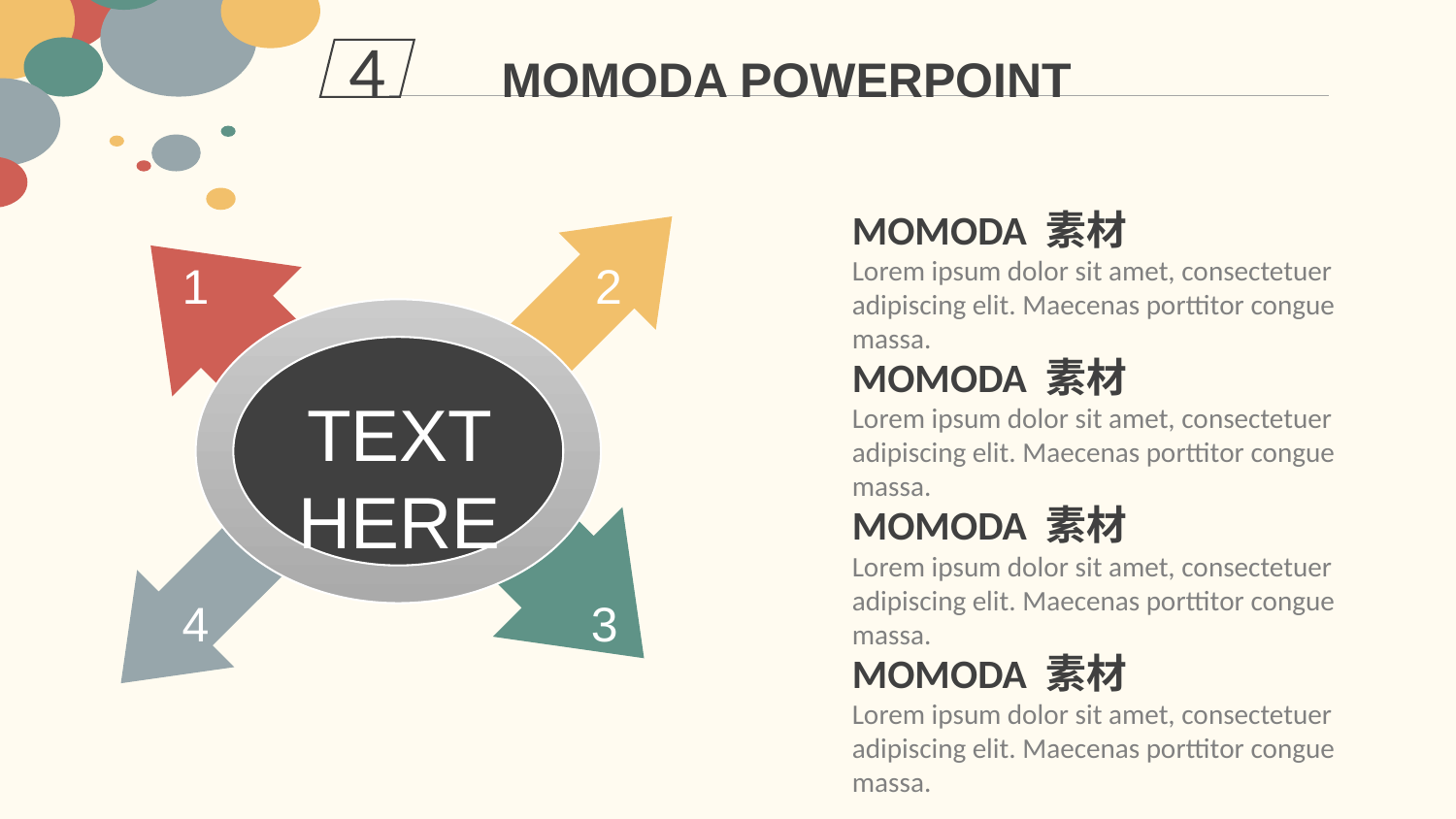

4
MOMODA POWERPOINT

MOMODA 素材
Lorem ipsum dolor sit amet, consectetuer adipiscing elit. Maecenas porttitor congue massa.

1
2

MOMODA 素材
Lorem ipsum dolor sit amet, consectetuer adipiscing elit. Maecenas porttitor congue massa.
TEXT
HERE

MOMODA 素材
Lorem ipsum dolor sit amet, consectetuer adipiscing elit. Maecenas porttitor congue massa.
4
3
MOMODA 素材
Lorem ipsum dolor sit amet, consectetuer adipiscing elit. Maecenas porttitor congue massa.